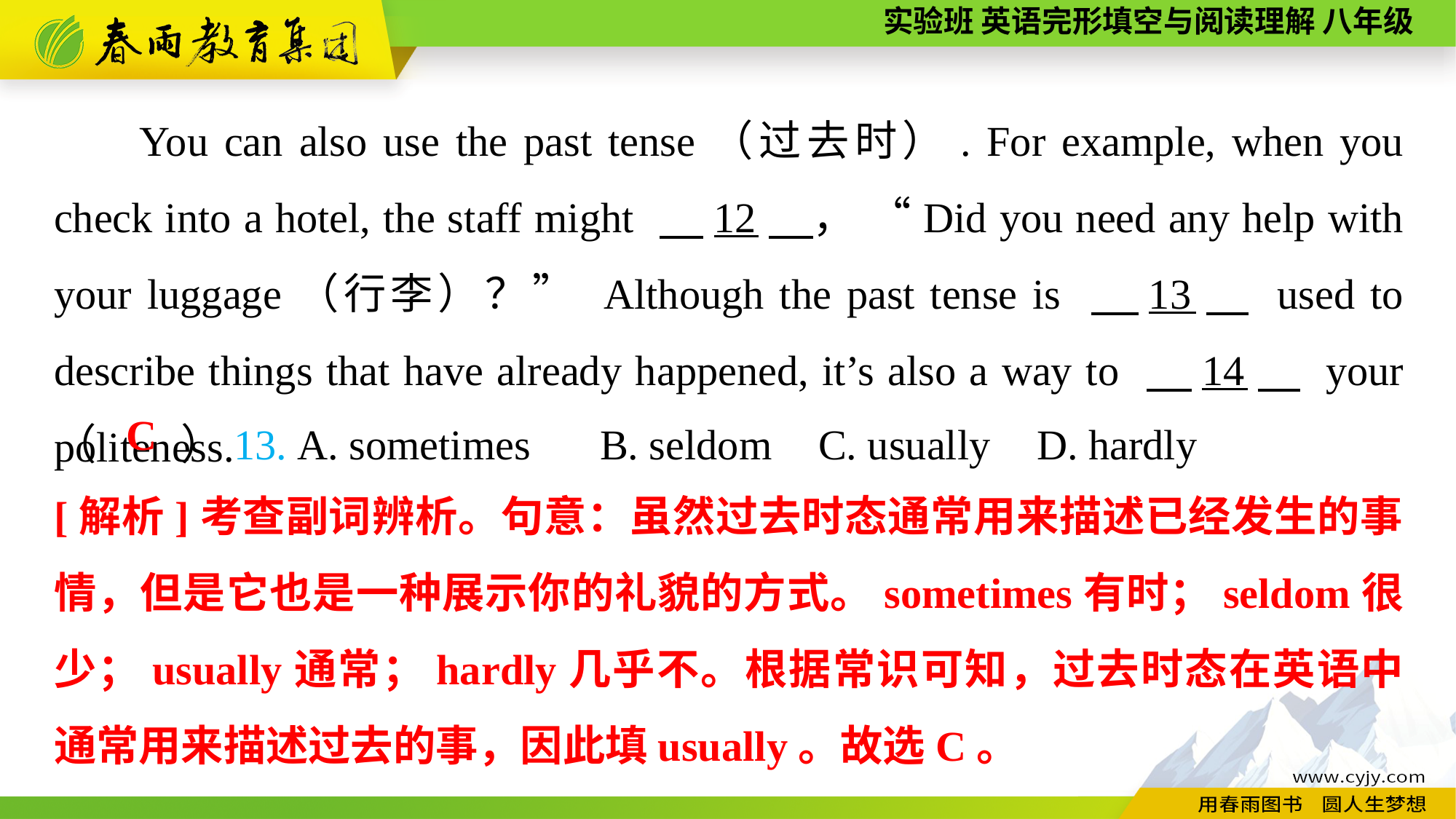

You can also use the past tense（过去时）. For example, when you check into a hotel, the staff might 　12　， “Did you need any help with your luggage（行李）？” Although the past tense is 　13　 used to describe things that have already happened, it’s also a way to 　14　 your politeness.
（　　）13. A. sometimes	B. seldom	C. usually	D. hardly
C
[解析]考查副词辨析。句意：虽然过去时态通常用来描述已经发生的事情，但是它也是一种展示你的礼貌的方式。sometimes有时；seldom很少；usually通常；hardly几乎不。根据常识可知，过去时态在英语中通常用来描述过去的事，因此填usually。故选C。